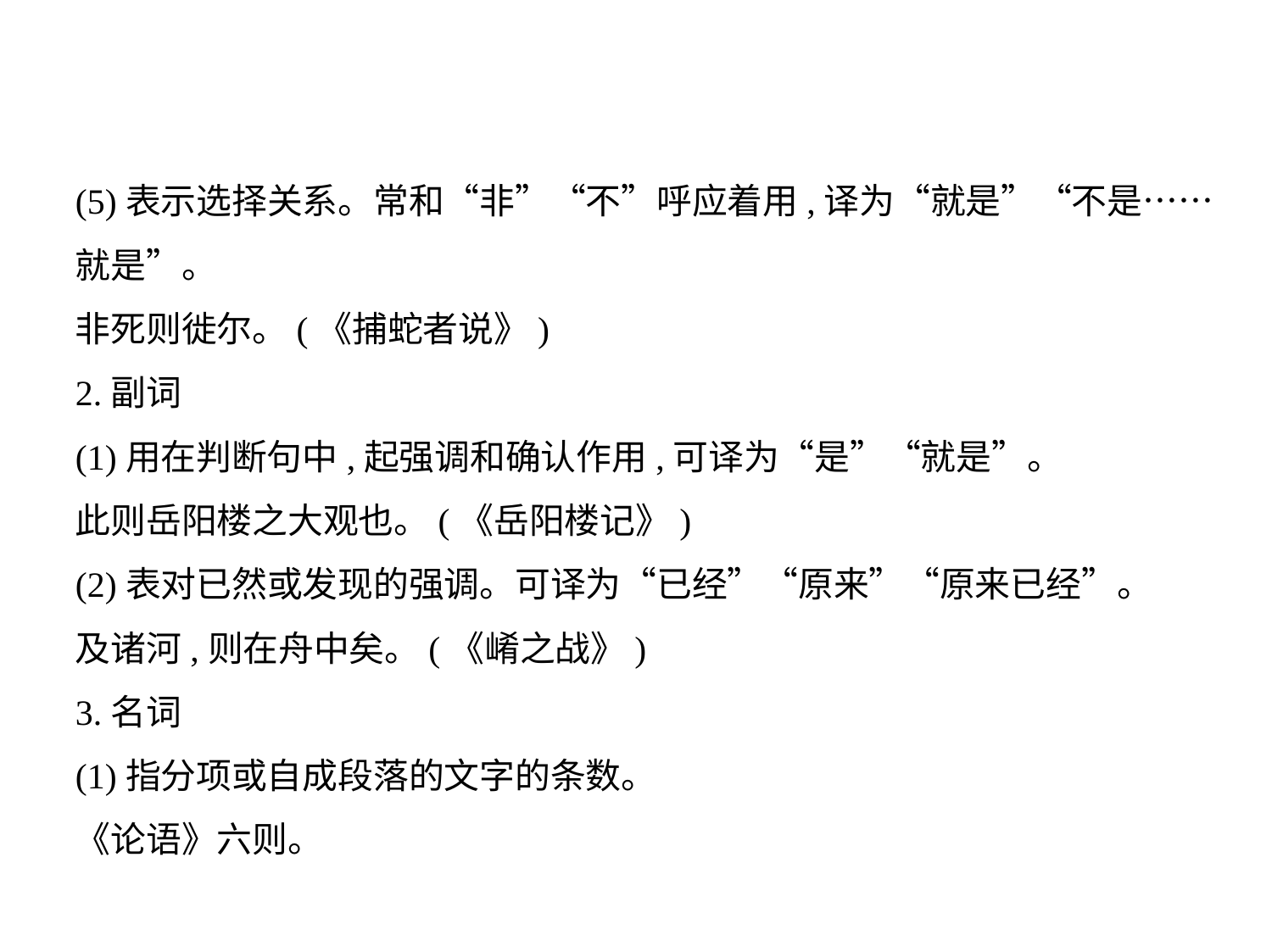

(5)表示选择关系。常和“非”“不”呼应着用,译为“就是”“不是……
就是”。
非死则徙尔。(《捕蛇者说》)
2.副词
(1)用在判断句中,起强调和确认作用,可译为“是”“就是”。
此则岳阳楼之大观也。(《岳阳楼记》)
(2)表对已然或发现的强调。可译为“已经”“原来”“原来已经”。
及诸河,则在舟中矣。(《崤之战》)
3.名词
(1)指分项或自成段落的文字的条数。
《论语》六则。